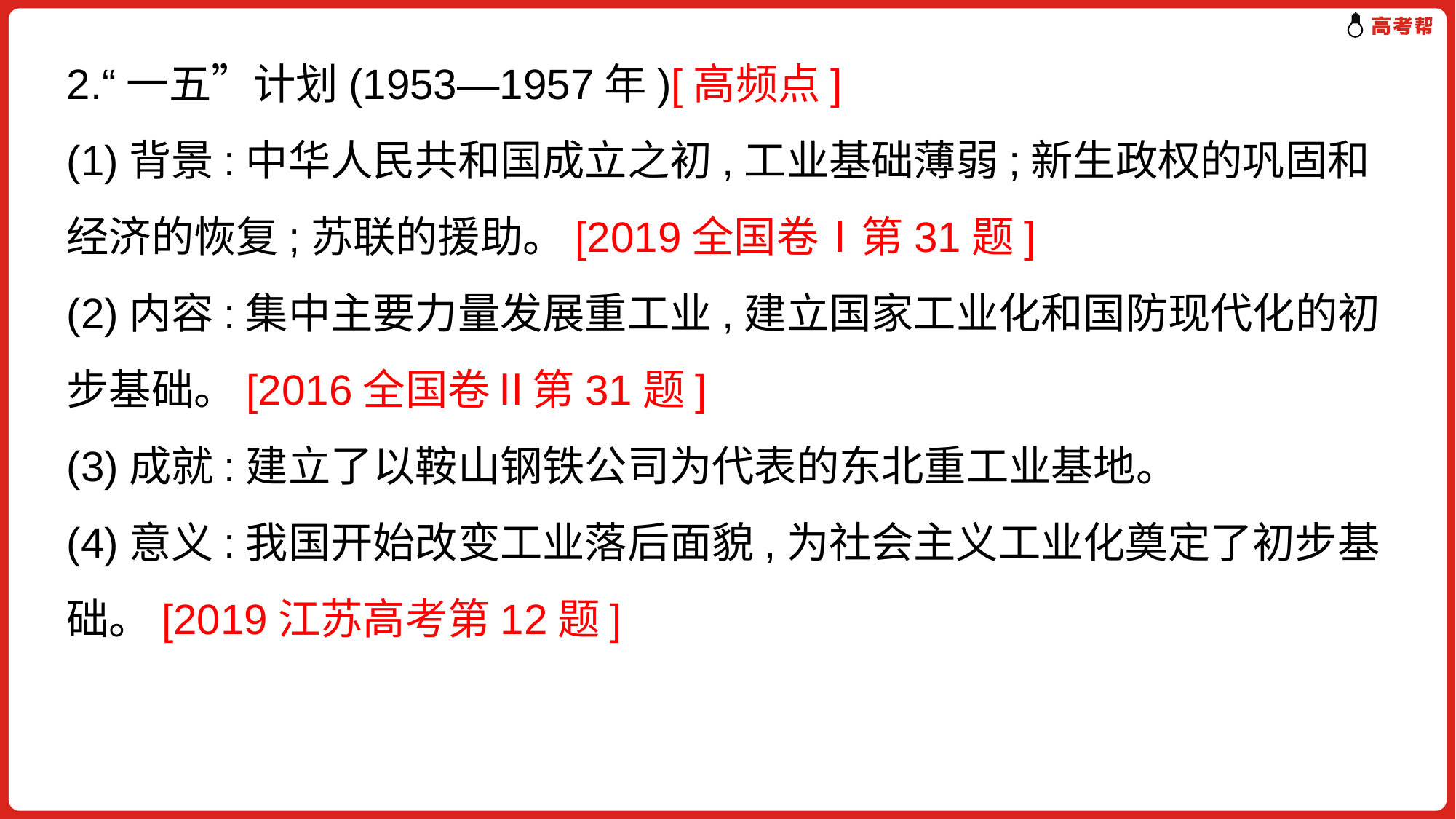

2.“一五”计划(1953—1957年)[高频点]
(1)背景:中华人民共和国成立之初,工业基础薄弱;新生政权的巩固和经济的恢复;苏联的援助。[2019全国卷Ⅰ第31题]
(2)内容:集中主要力量发展重工业,建立国家工业化和国防现代化的初步基础。[2016全国卷Ⅱ第31题]
(3)成就:建立了以鞍山钢铁公司为代表的东北重工业基地。
(4)意义:我国开始改变工业落后面貌,为社会主义工业化奠定了初步基础。[2019江苏高考第12题]